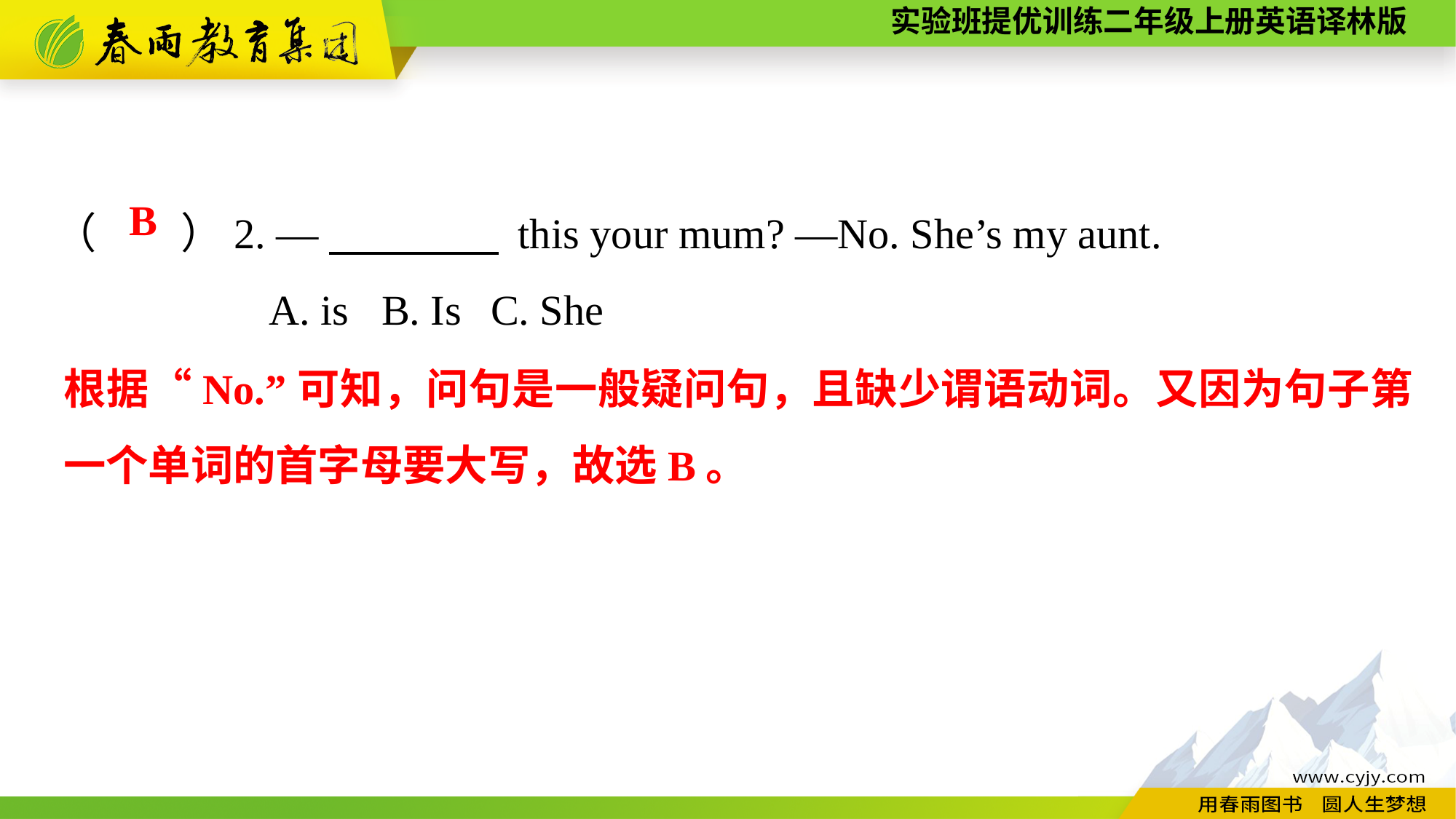

（　　）2. —　　　　 this your mum? —No. She’s my aunt.
A. is	B. Is	C. She
B
根据“No.”可知，问句是一般疑问句，且缺少谓语动词。又因为句子第一个单词的首字母要大写，故选B。